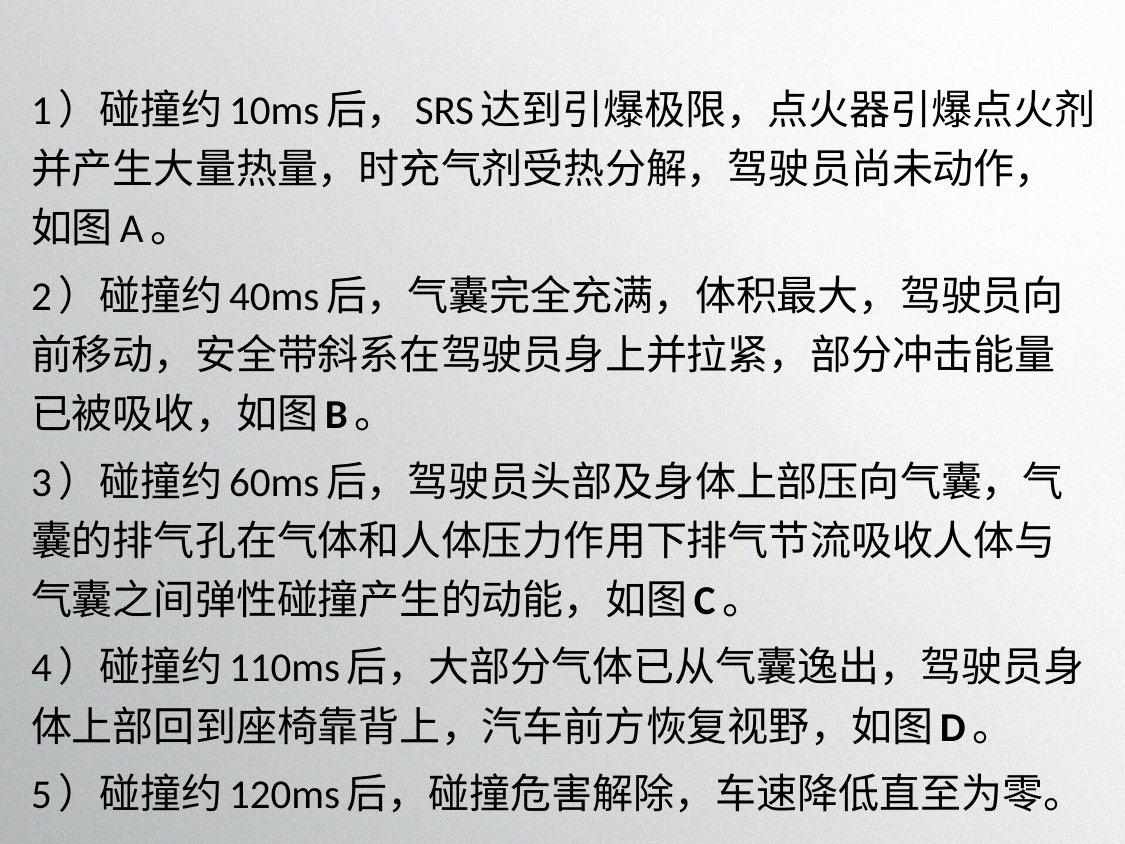

1）碰撞约10ms后，SRS达到引爆极限，点火器引爆点火剂并产生大量热量，时充气剂受热分解，驾驶员尚未动作，如图A。
2）碰撞约40ms后，气囊完全充满，体积最大，驾驶员向前移动，安全带斜系在驾驶员身上并拉紧，部分冲击能量已被吸收，如图B。
3）碰撞约60ms后，驾驶员头部及身体上部压向气囊，气囊的排气孔在气体和人体压力作用下排气节流吸收人体与气囊之间弹性碰撞产生的动能，如图C。
4）碰撞约110ms后，大部分气体已从气囊逸出，驾驶员身体上部回到座椅靠背上，汽车前方恢复视野，如图D。
5）碰撞约120ms后，碰撞危害解除，车速降低直至为零。